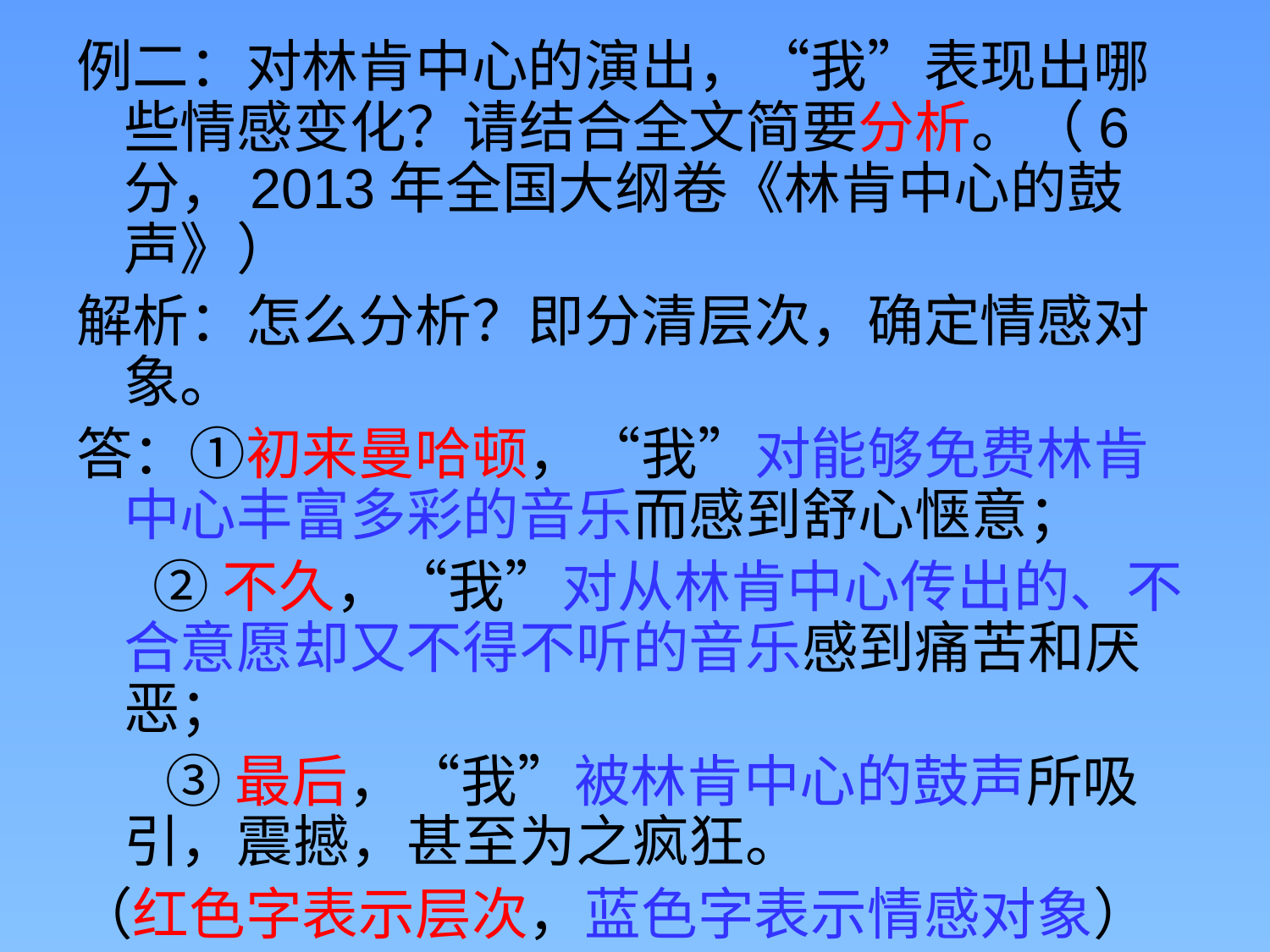

例二：对林肯中心的演出，“我”表现出哪些情感变化？请结合全文简要分析。（6分，2013年全国大纲卷《林肯中心的鼓声》）
解析：怎么分析？即分清层次，确定情感对象。
答：①初来曼哈顿，“我”对能够免费林肯中心丰富多彩的音乐而感到舒心惬意；
      ②不久，“我”对从林肯中心传出的、不合意愿却又不得不听的音乐感到痛苦和厌恶；
       ③最后，“我”被林肯中心的鼓声所吸引，震撼，甚至为之疯狂。
（红色字表示层次，蓝色字表示情感对象）